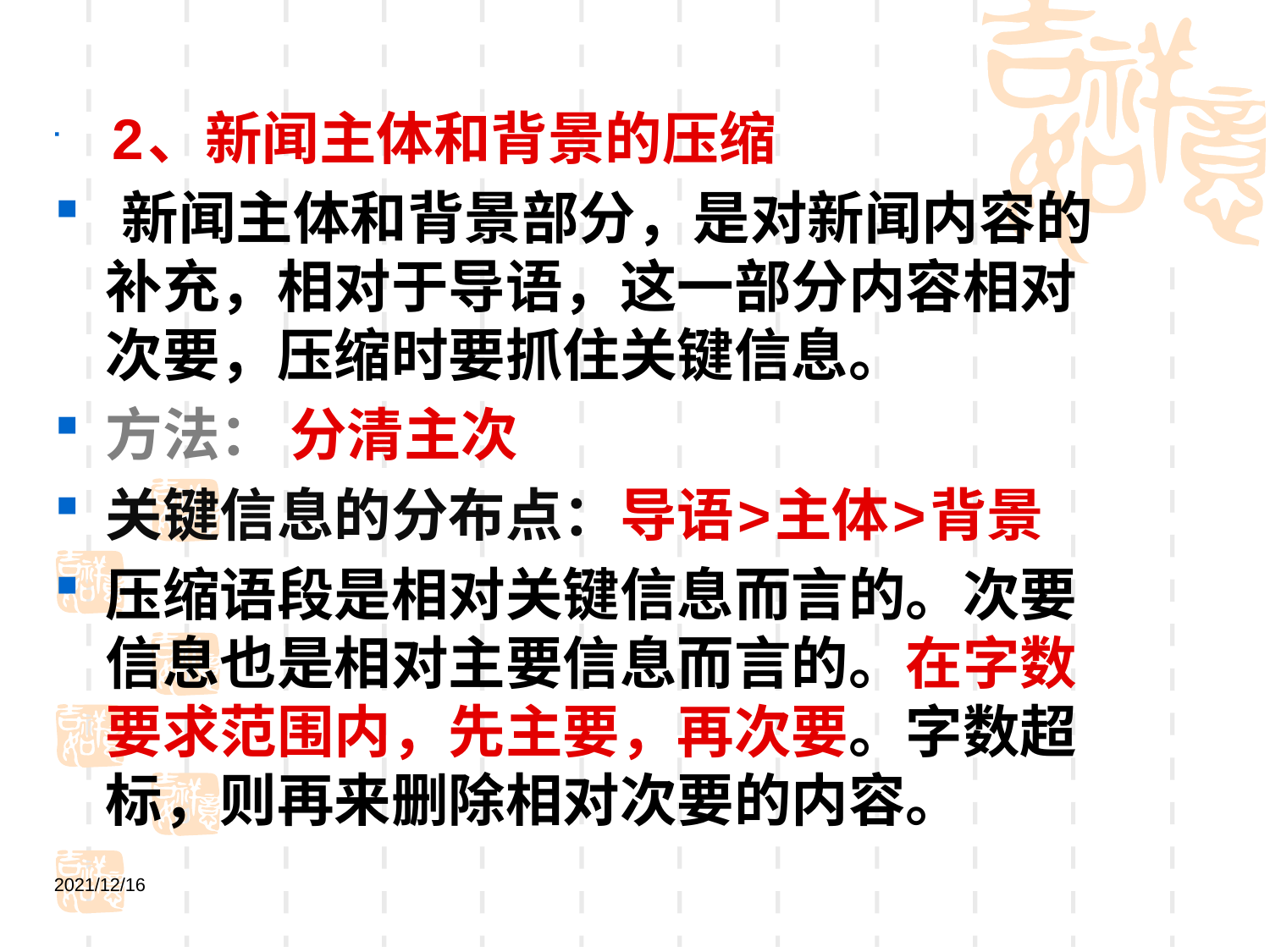

2、新闻主体和背景的压缩
 新闻主体和背景部分，是对新闻内容的补充，相对于导语，这一部分内容相对次要，压缩时要抓住关键信息。
方法： 分清主次
关键信息的分布点：导语>主体>背景
压缩语段是相对关键信息而言的。次要信息也是相对主要信息而言的。在字数要求范围内，先主要，再次要。字数超标，则再来删除相对次要的内容。

2021/12/16